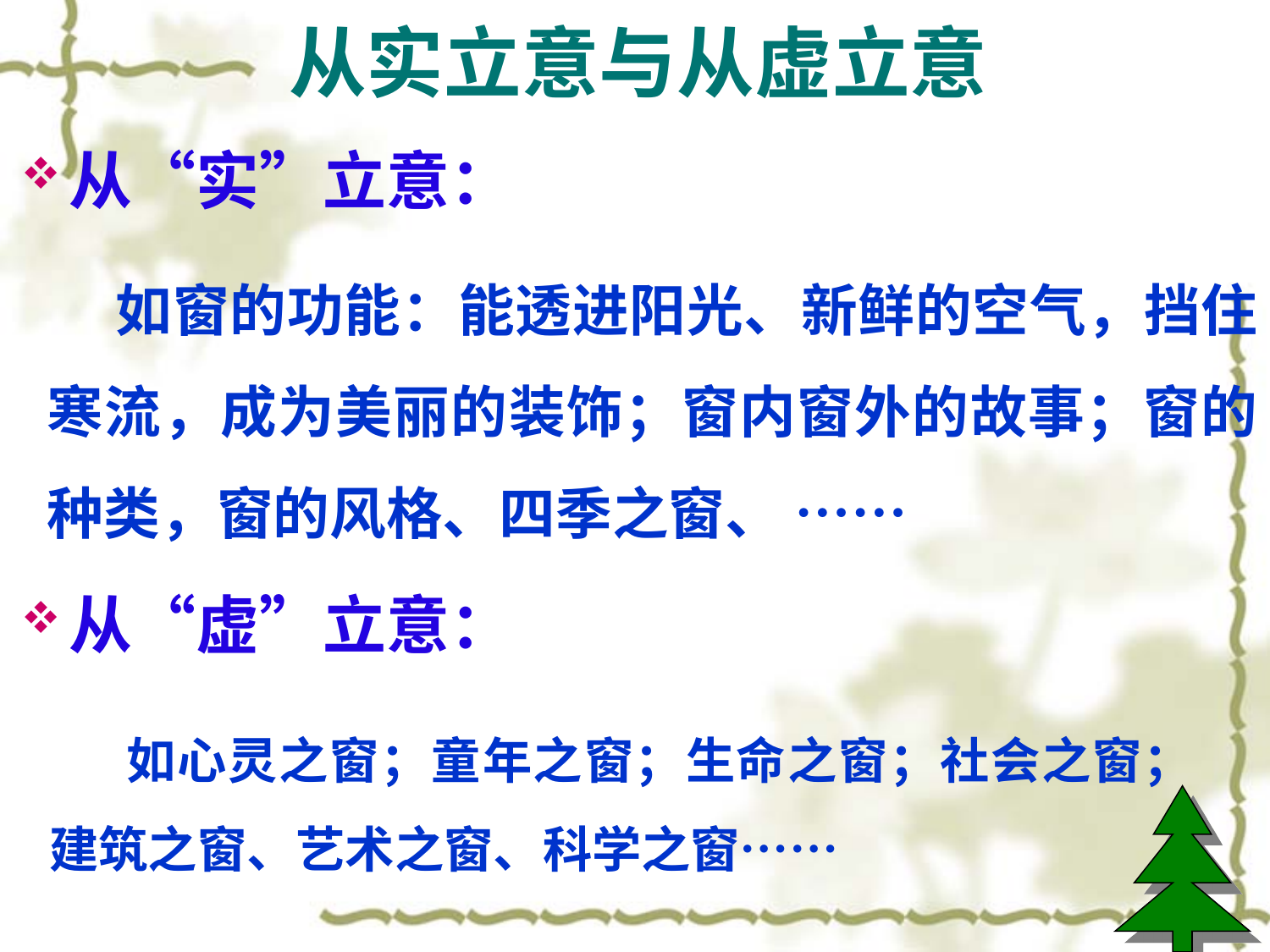

从实立意与从虚立意
从“实”立意：

从“虚”立意：
    如窗的功能：能透进阳光、新鲜的空气，挡住寒流，成为美丽的装饰；窗内窗外的故事；窗的种类，窗的风格、四季之窗、 ……

     如心灵之窗；童年之窗；生命之窗；社会之窗；建筑之窗、艺术之窗、科学之窗……